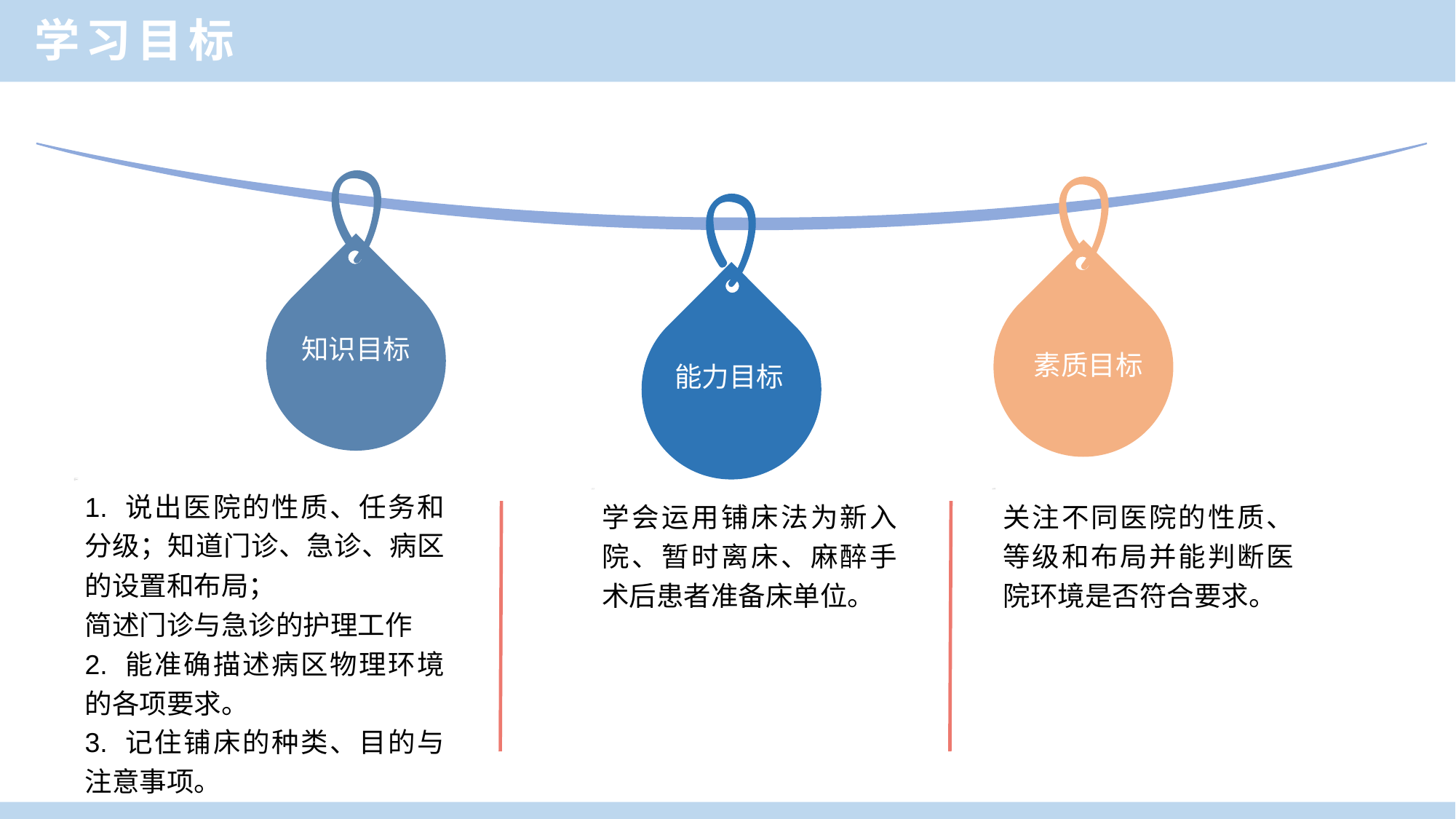

学习目标

知识目标

素质目标

能力目标
1. 说出医院的性质、任务和分级；知道门诊、急诊、病区的设置和布局；
简述门诊与急诊的护理工作
2. 能准确描述病区物理环境的各项要求。
3. 记住铺床的种类、目的与注意事项。
学会运用铺床法为新入院、暂时离床、麻醉手术后患者准备床单位。
关注不同医院的性质、等级和布局并能判断医院环境是否符合要求。